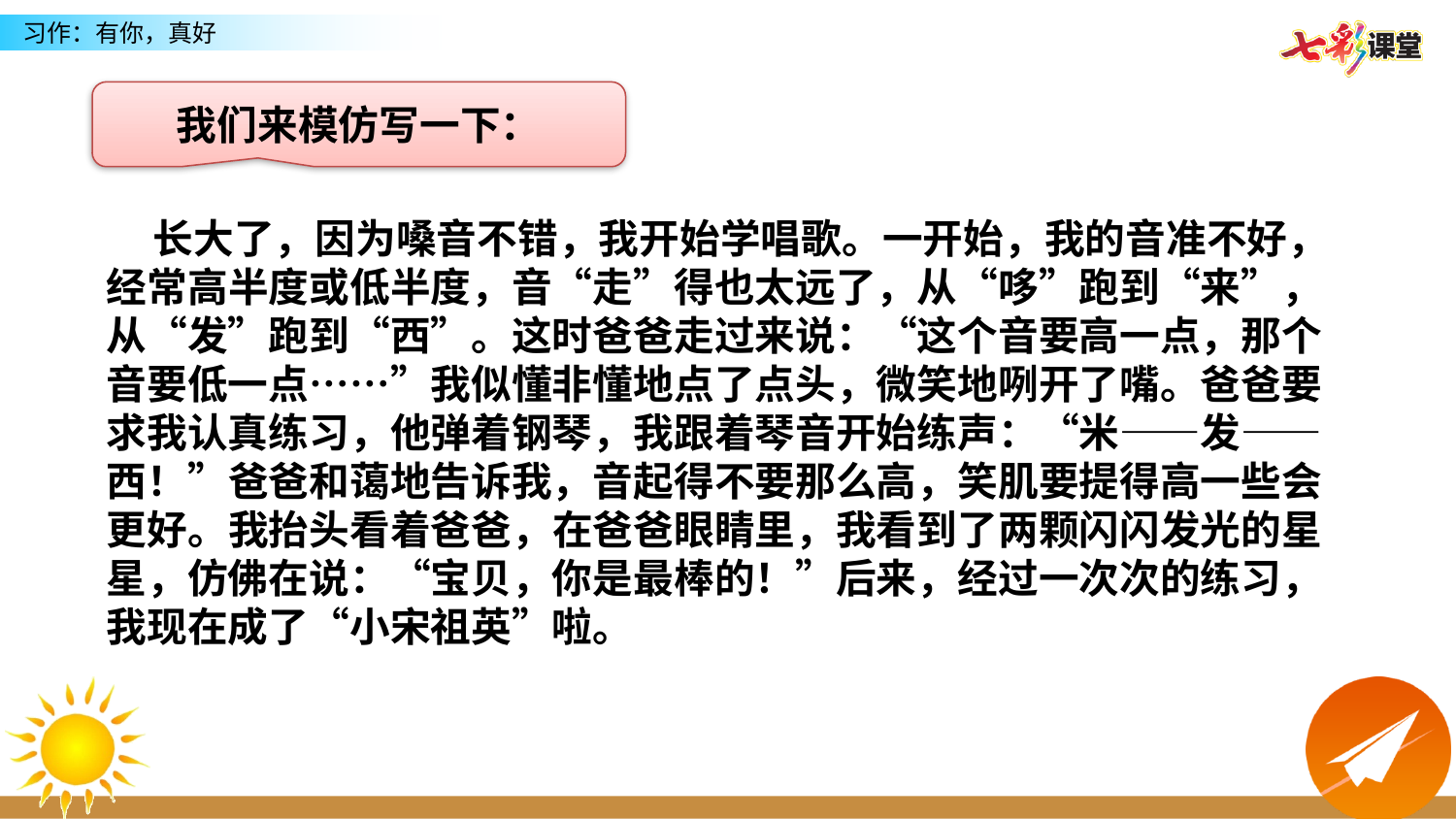

我们来模仿写一下：
    长大了，因为嗓音不错，我开始学唱歌。一开始，我的音准不好，经常高半度或低半度，音“走”得也太远了，从“哆”跑到“来”，从“发”跑到“西”。这时爸爸走过来说：“这个音要高一点，那个音要低一点……”我似懂非懂地点了点头，微笑地咧开了嘴。爸爸要求我认真练习，他弹着钢琴，我跟着琴音开始练声：“米——发——西！”爸爸和蔼地告诉我，音起得不要那么高，笑肌要提得高一些会更好。我抬头看着爸爸，在爸爸眼睛里，我看到了两颗闪闪发光的星星，仿佛在说：“宝贝，你是最棒的！”后来，经过一次次的练习，我现在成了“小宋祖英”啦。